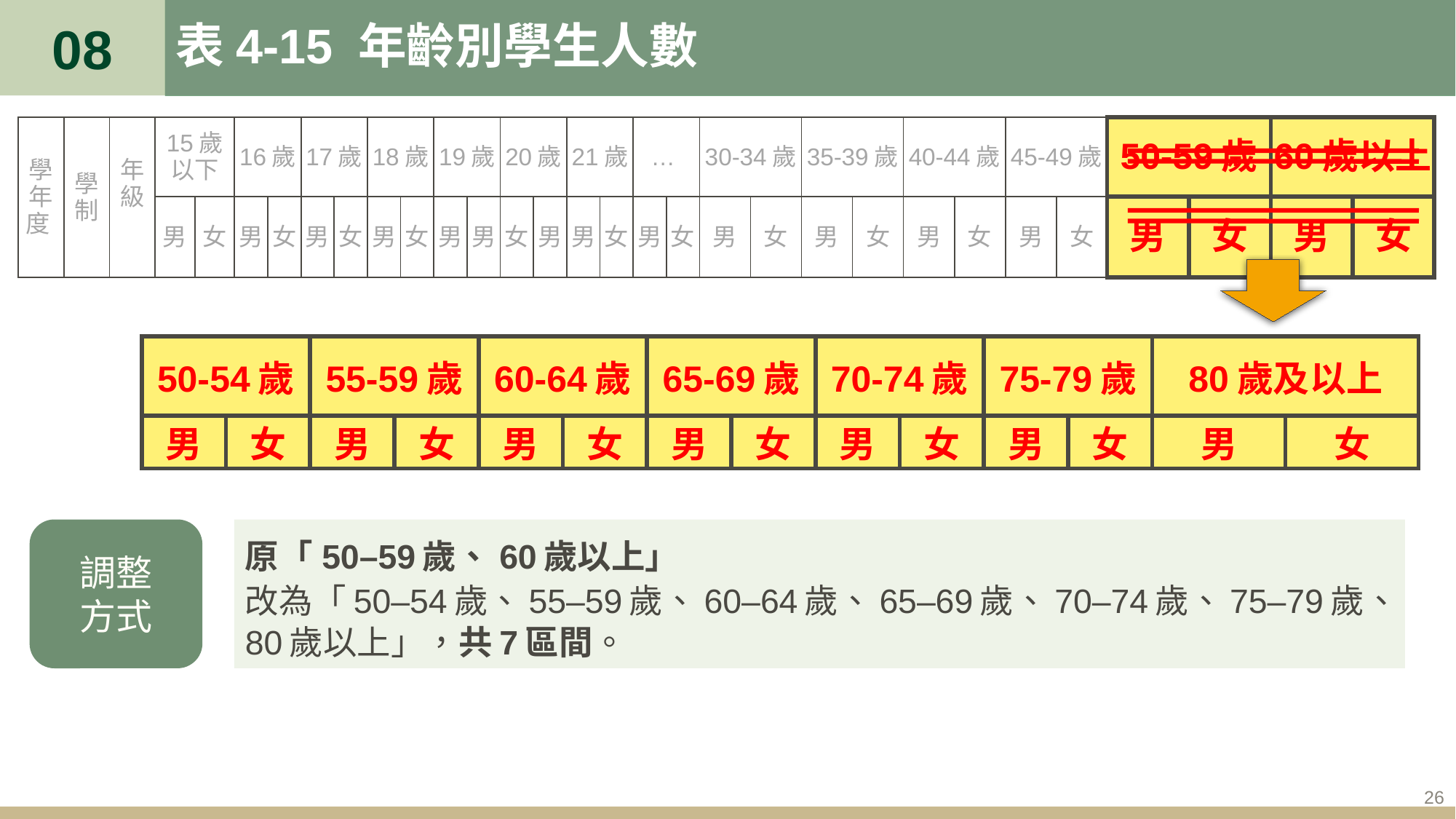

08
# 表4-15 年齡別學生人數
| 學年度 | 學制 | 年級 | 15歲以下 |  | 16歲 |  | 17歲 |  | 18歲 |  | 19歲 |  | 20歲 |  | 21歲 |  | … |  | 30-34歲 |  | 35-39歲 |  | 40-44歲 |  | 45-49歲 |  | 50-59歲 |  | 60歲以上 |  |
| --- | --- | --- | --- | --- | --- | --- | --- | --- | --- | --- | --- | --- | --- | --- | --- | --- | --- | --- | --- | --- | --- | --- | --- | --- | --- | --- | --- | --- | --- | --- |
|  |  |  | 男 | 女 | 男 | 女 | 男 | 女 | 男 | 女 | 男 | 男 | 女 | 男 | 男 | 女 | 男 | 女 | 男 | 女 | 男 | 女 | 男 | 女 | 男 | 女 | 男 | 女 | 男 | 女 |

| 50-54歲 |  | 55-59歲 |  | 60-64歲 |  | 65-69歲 |  | 70-74歲 |  | 75-79歲 |  | 80歲及以上 |  |
| --- | --- | --- | --- | --- | --- | --- | --- | --- | --- | --- | --- | --- | --- |
| 男 | 女 | 男 | 女 | 男 | 女 | 男 | 女 | 男 | 女 | 男 | 女 | 男 | 女 |
調整
方式
原「50–59歲、60歲以上」
改為「50–54歲、55–59歲、60–64歲、65–69歲、70–74歲、75–79歲、80歲以上」，共7區間。
26